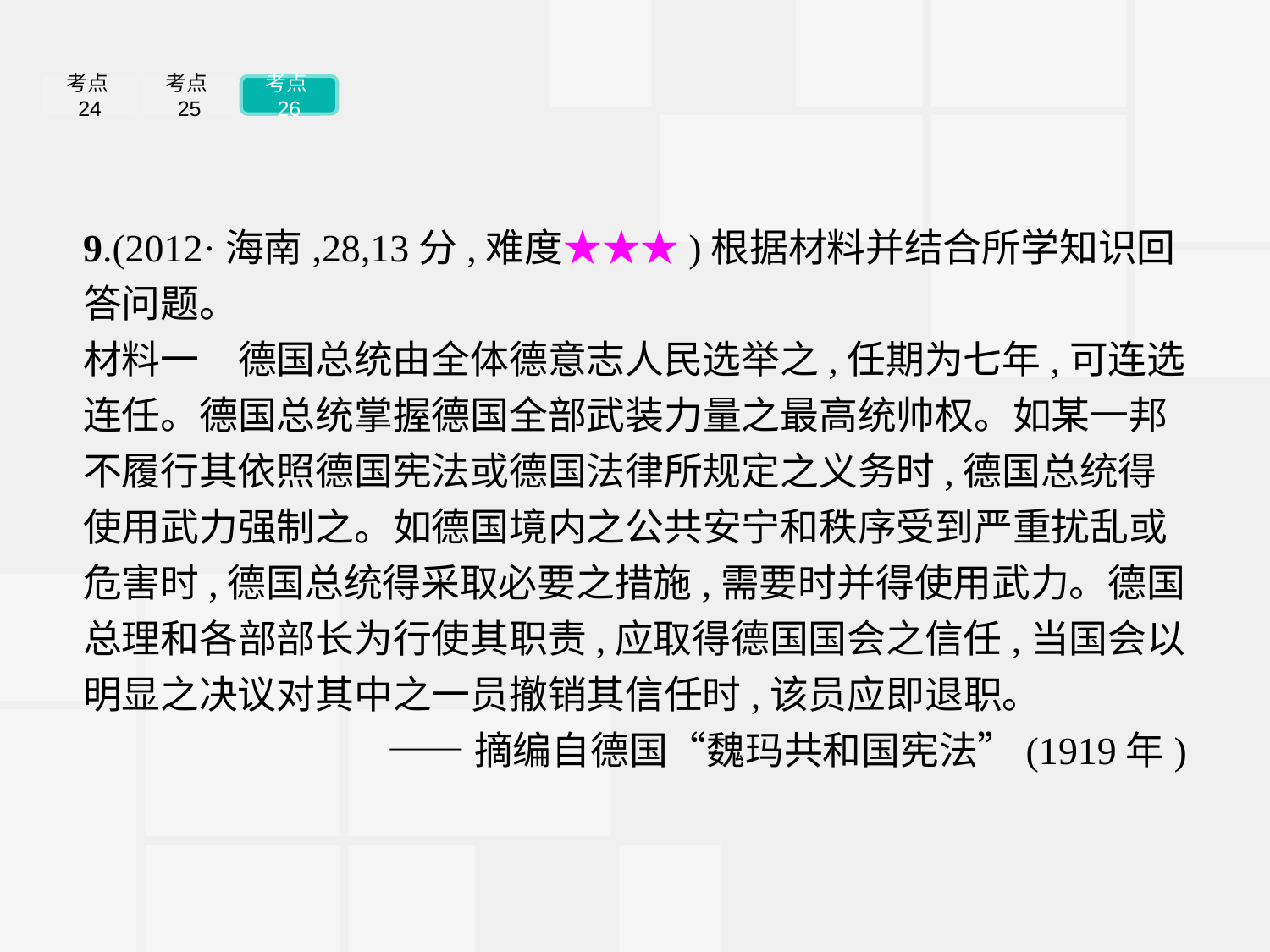

考点24
考点25
考点26
9.(2012·海南,28,13分,难度★★★)根据材料并结合所学知识回答问题。
材料一　德国总统由全体德意志人民选举之,任期为七年,可连选连任。德国总统掌握德国全部武装力量之最高统帅权。如某一邦不履行其依照德国宪法或德国法律所规定之义务时,德国总统得使用武力强制之。如德国境内之公共安宁和秩序受到严重扰乱或危害时,德国总统得采取必要之措施,需要时并得使用武力。德国总理和各部部长为行使其职责,应取得德国国会之信任,当国会以明显之决议对其中之一员撤销其信任时,该员应即退职。
——摘编自德国“魏玛共和国宪法”(1919年)